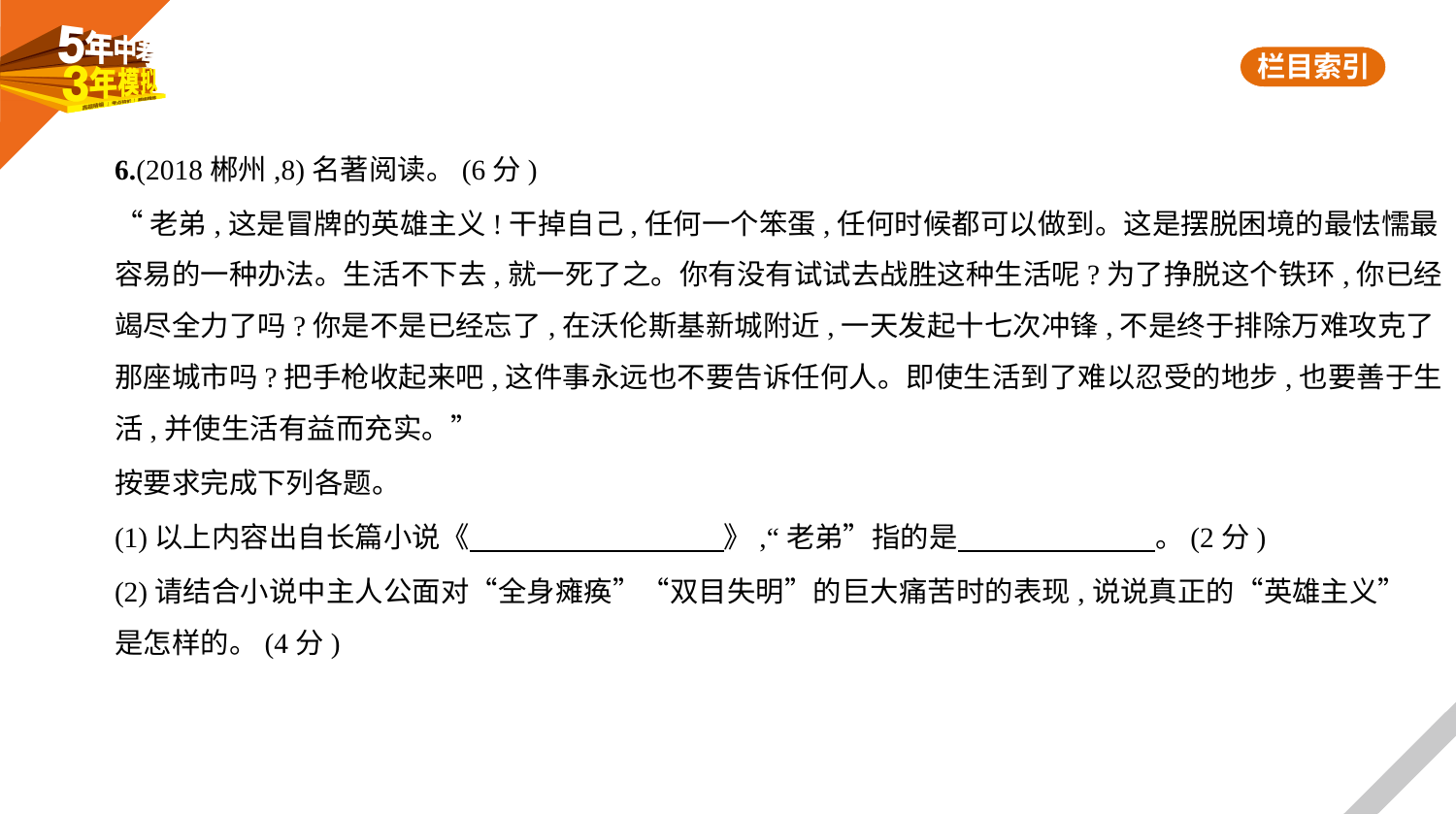

6.(2018郴州,8)名著阅读。(6分)
“老弟,这是冒牌的英雄主义!干掉自己,任何一个笨蛋,任何时候都可以做到。这是摆脱困境的最怯懦最
容易的一种办法。生活不下去,就一死了之。你有没有试试去战胜这种生活呢?为了挣脱这个铁环,你已经
竭尽全力了吗?你是不是已经忘了,在沃伦斯基新城附近,一天发起十七次冲锋,不是终于排除万难攻克了
那座城市吗?把手枪收起来吧,这件事永远也不要告诉任何人。即使生活到了难以忍受的地步,也要善于生
活,并使生活有益而充实。”
按要求完成下列各题。
(1)以上内容出自长篇小说《　　　　　　　　    》,“老弟”指的是　　　　　　    。(2分)
(2)请结合小说中主人公面对“全身瘫痪”“双目失明”的巨大痛苦时的表现,说说真正的“英雄主义”
是怎样的。(4分)